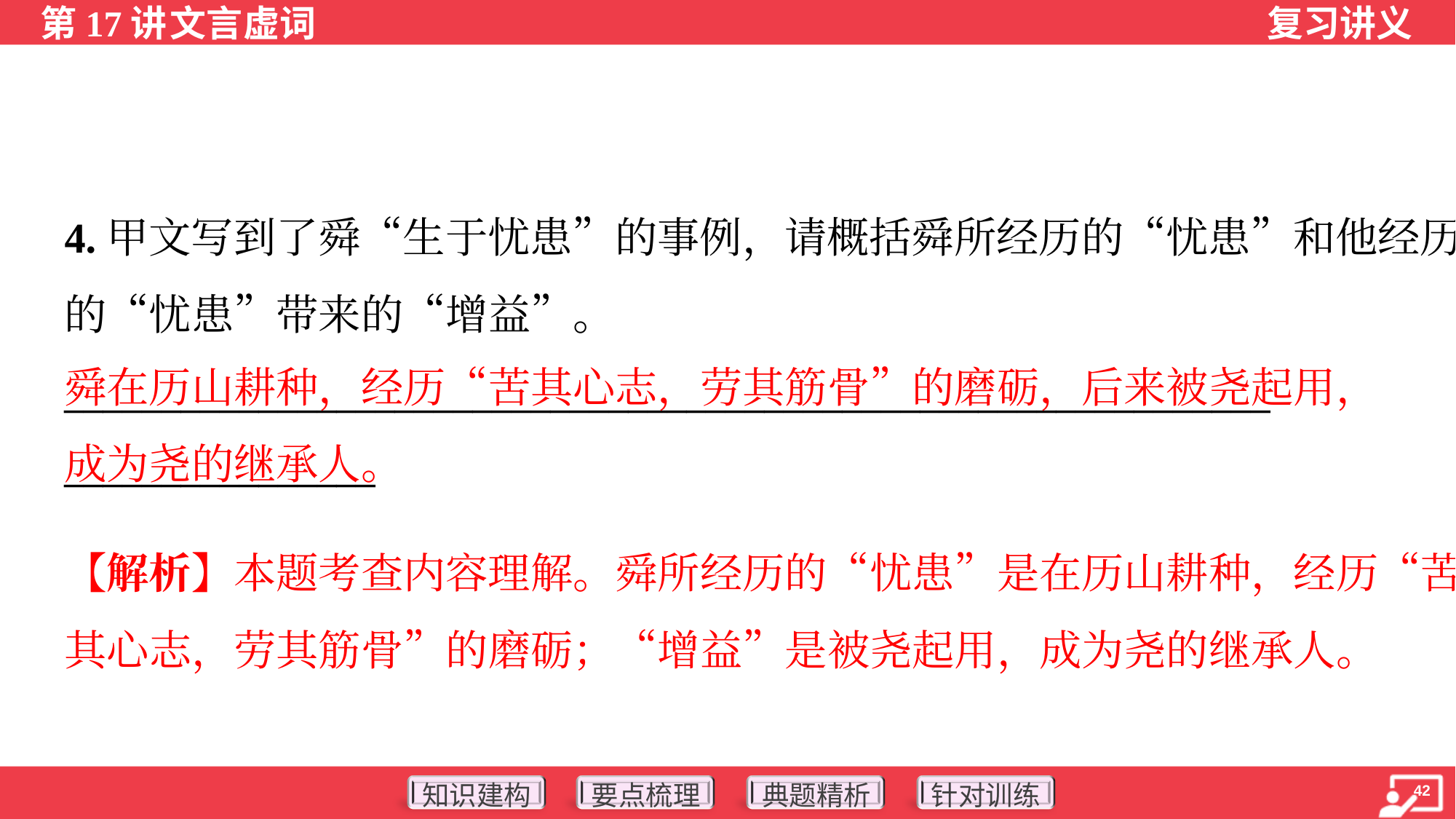

4.甲文写到了舜“生于忧患”的事例，请概括舜所经历的“忧患”和他经历
的“忧患”带来的“增益”。
______________________________________________________________
________________
舜在历山耕种，经历“苦其心志，劳其筋骨”的磨砺，后来被尧起用，成为尧的继承人。
【解析】本题考查内容理解。舜所经历的“忧患”是在历山耕种，经历“苦
其心志，劳其筋骨”的磨砺；“增益”是被尧起用，成为尧的继承人。